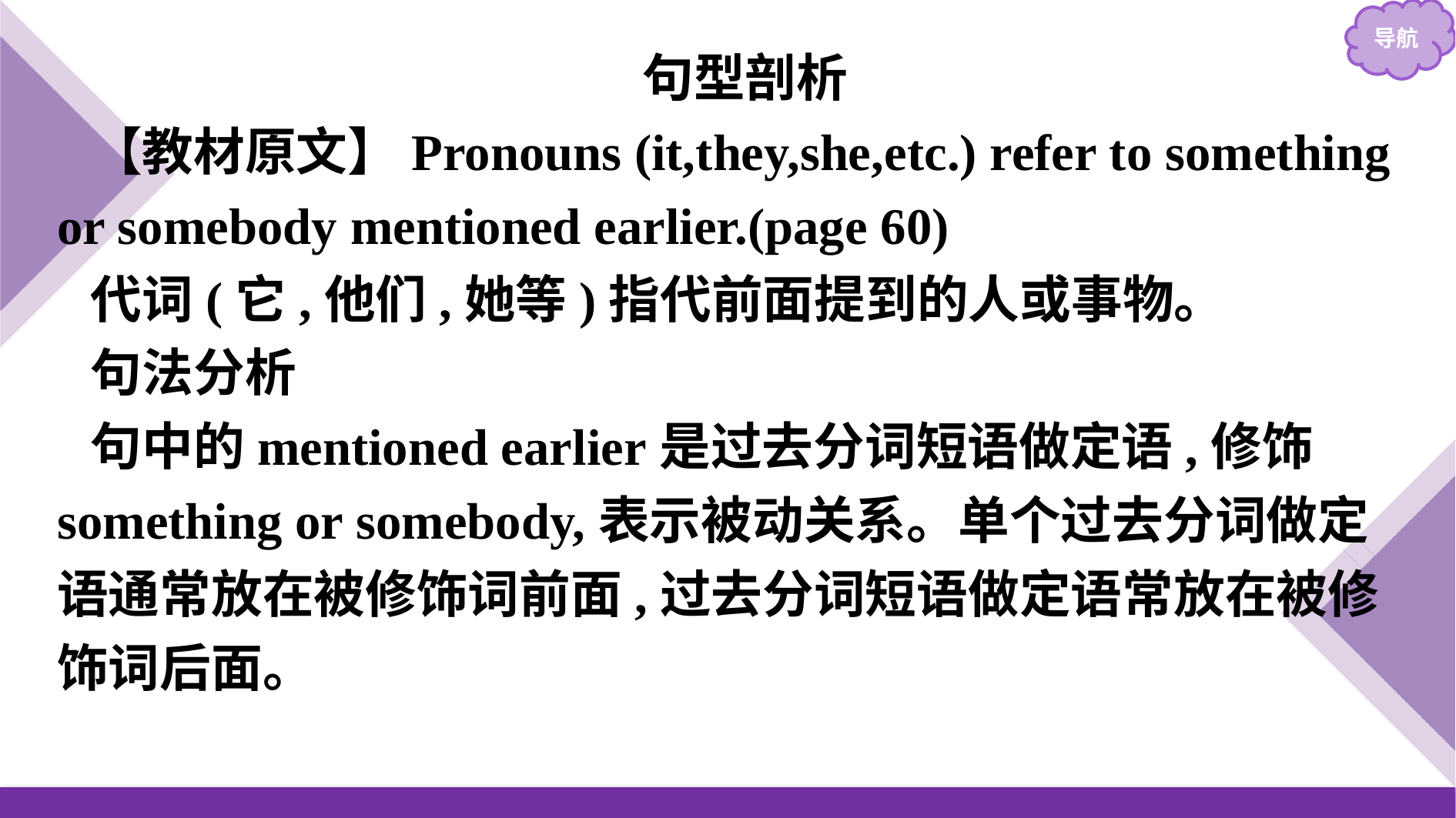

句型剖析
【教材原文】Pronouns (it,they,she,etc.) refer to something or somebody mentioned earlier.(page 60)
代词(它,他们,她等)指代前面提到的人或事物。
句法分析
句中的mentioned earlier是过去分词短语做定语,修饰something or somebody,表示被动关系。单个过去分词做定语通常放在被修饰词前面,过去分词短语做定语常放在被修饰词后面。